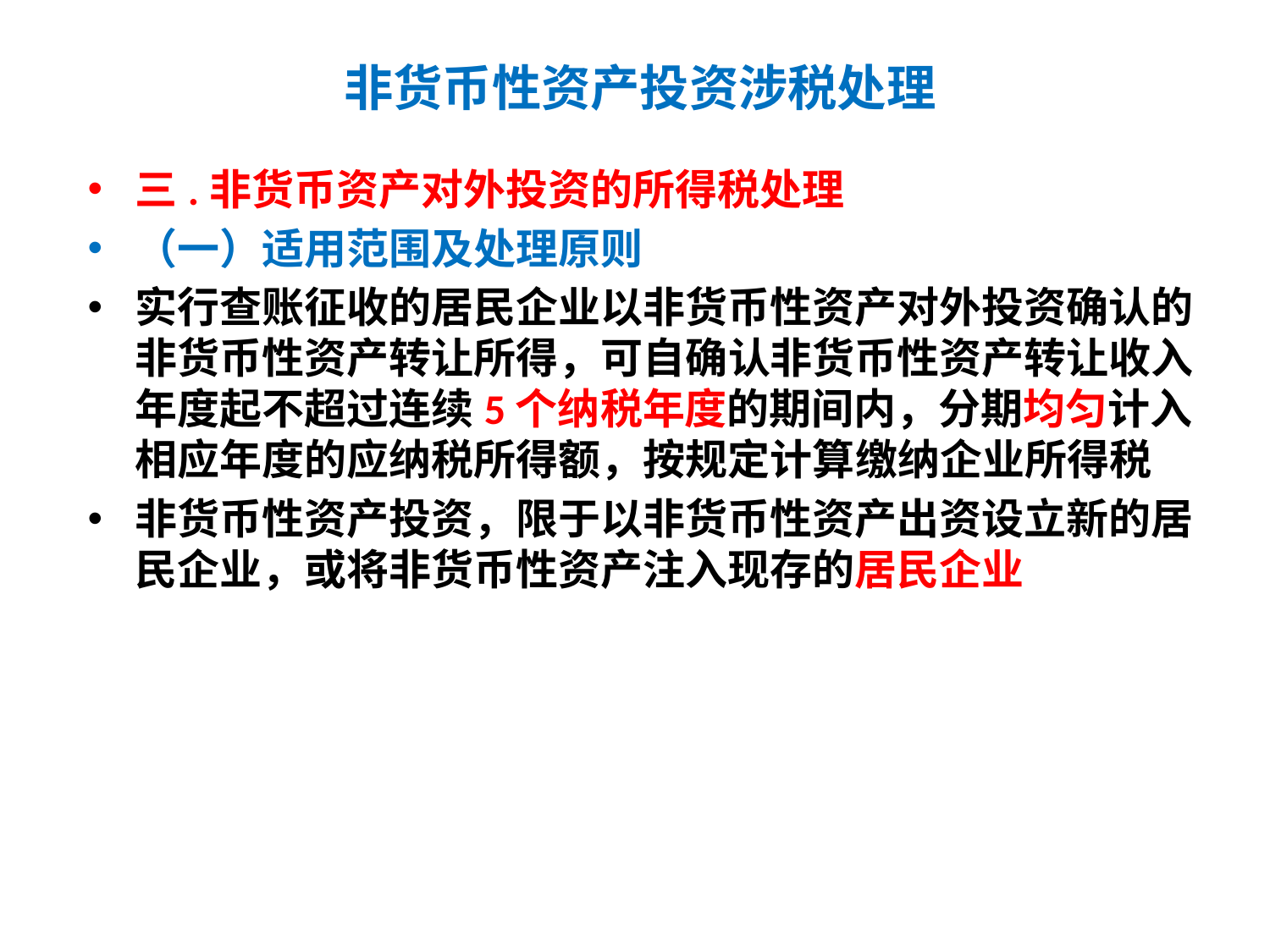

# 非货币性资产投资涉税处理
三.非货币资产对外投资的所得税处理
（一）适用范围及处理原则
实行查账征收的居民企业以非货币性资产对外投资确认的非货币性资产转让所得，可自确认非货币性资产转让收入年度起不超过连续5个纳税年度的期间内，分期均匀计入相应年度的应纳税所得额，按规定计算缴纳企业所得税
非货币性资产投资，限于以非货币性资产出资设立新的居民企业，或将非货币性资产注入现存的居民企业